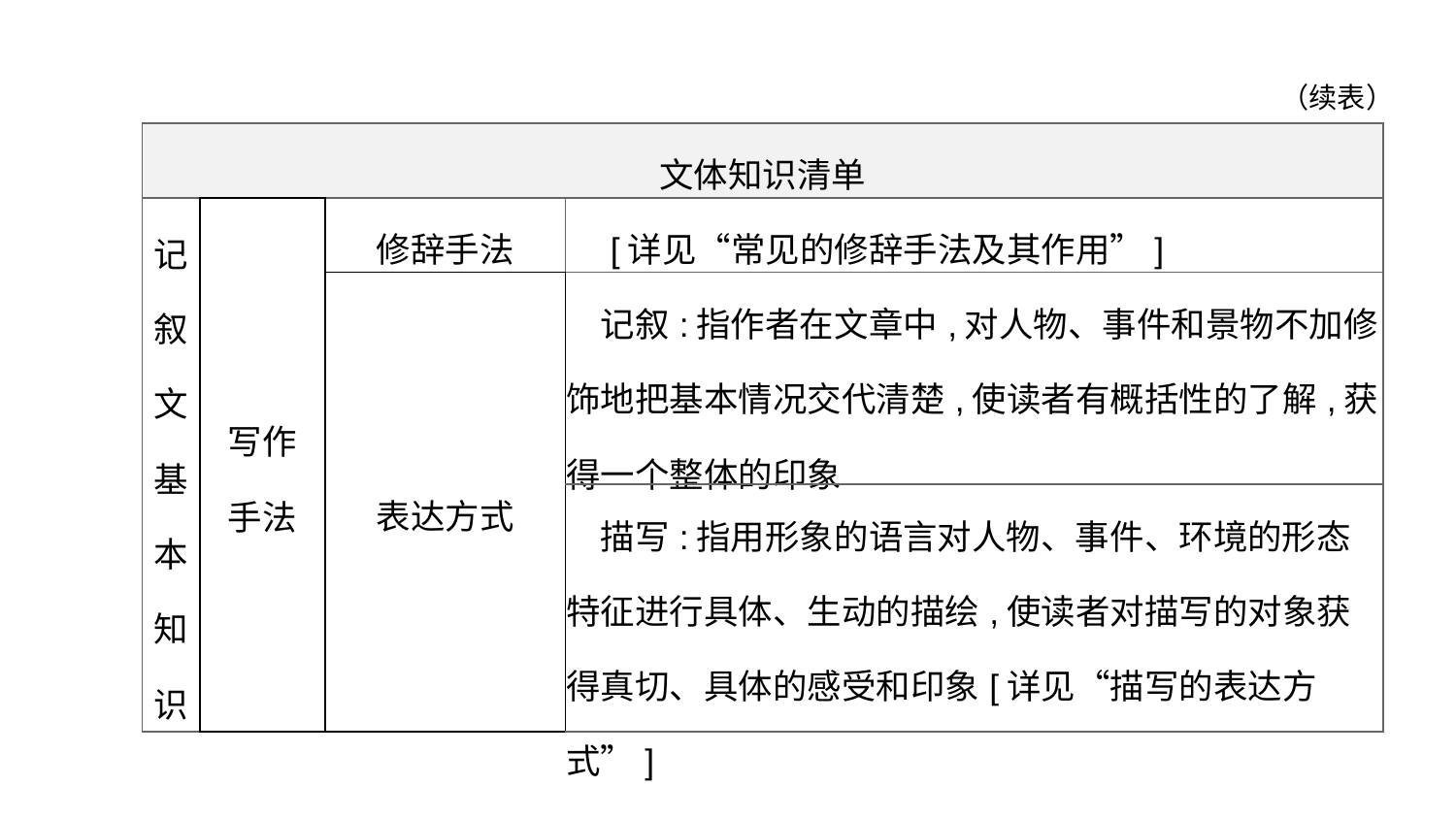

（续表）
| 文体知识清单 |  |  |  |
| --- | --- | --- | --- |
| 记 叙 文 基 本 知 识 | 写作 手法 | 修辞手法 | [详见“常见的修辞手法及其作用”] |
|  |  | 表达方式 | 记叙:指作者在文章中,对人物、事件和景物不加修饰地把基本情况交代清楚,使读者有概括性的了解,获得一个整体的印象 |
|  |  |  | 描写:指用形象的语言对人物、事件、环境的形态特征进行具体、生动的描绘,使读者对描写的对象获得真切、具体的感受和印象[详见“描写的表达方式”] |